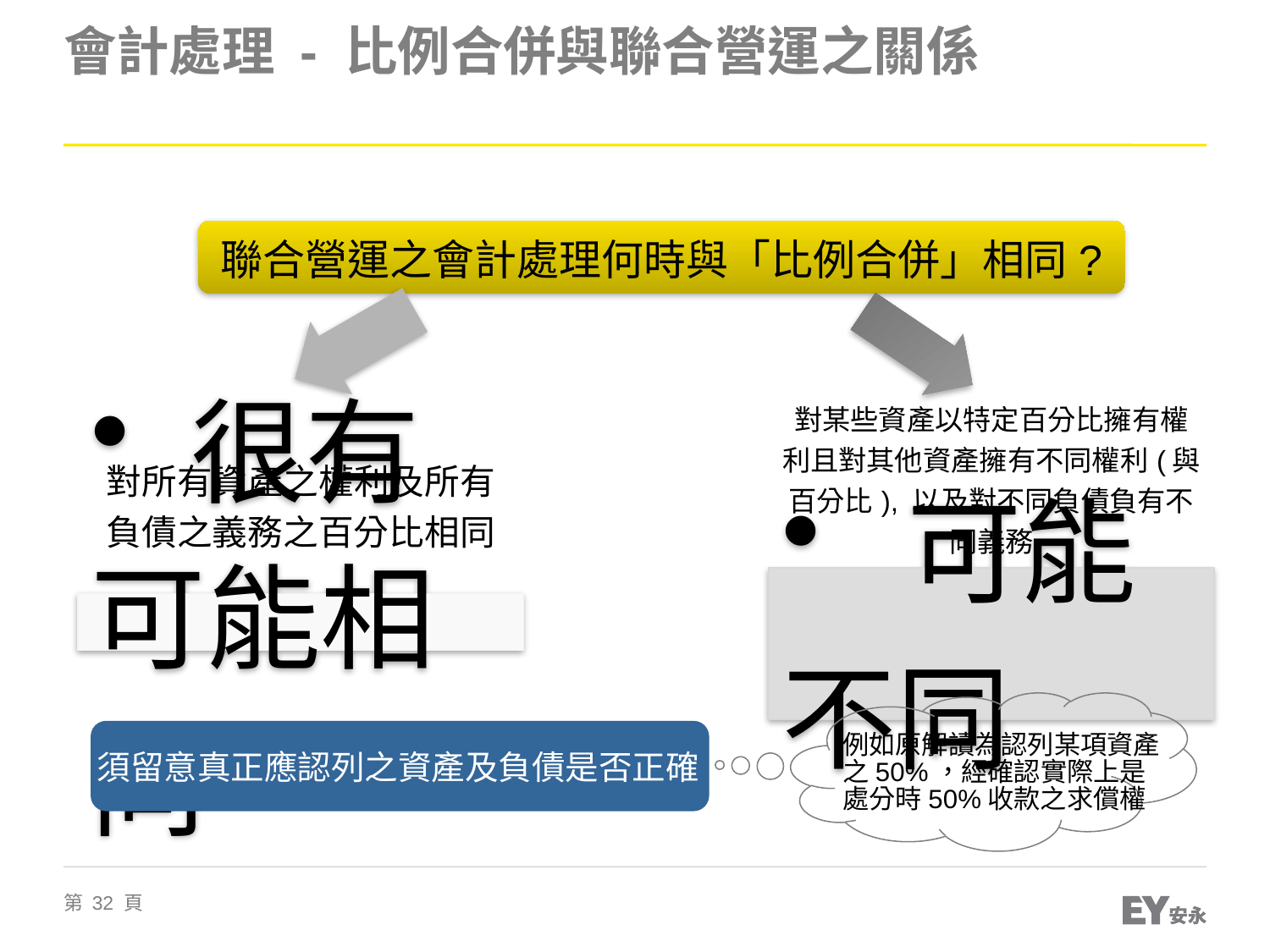

# 會計處理 - 比例合併與聯合營運之關係
聯合營運之會計處理何時與「比例合併」相同?

對某些資產以特定百分比擁有權利且對其他資產擁有不同權利(與百分比), 以及對不同負債負有不同義務
  可能不同
對所有資產之權利及所有負債之義務之百分比相同

例如原解讀為認列某項資產之50%，經確認實際上是處分時50%收款之求償權
須留意真正應認列之資產及負債是否正確